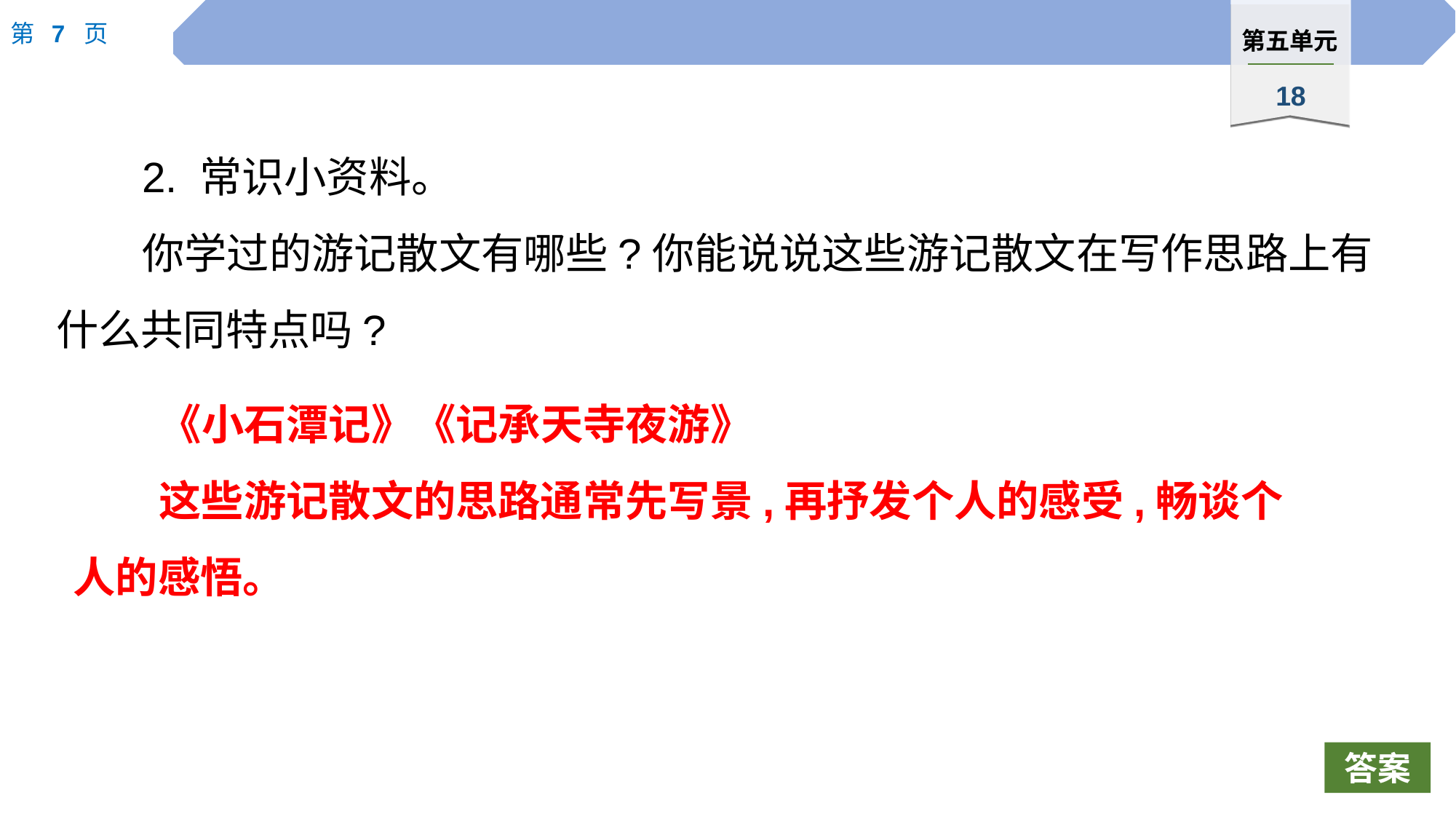

2. 常识小资料。
你学过的游记散文有哪些?你能说说这些游记散文在写作思路上有什么共同特点吗?
《小石潭记》《记承天寺夜游》
这些游记散文的思路通常先写景,再抒发个人的感受,畅谈个人的感悟。
答案